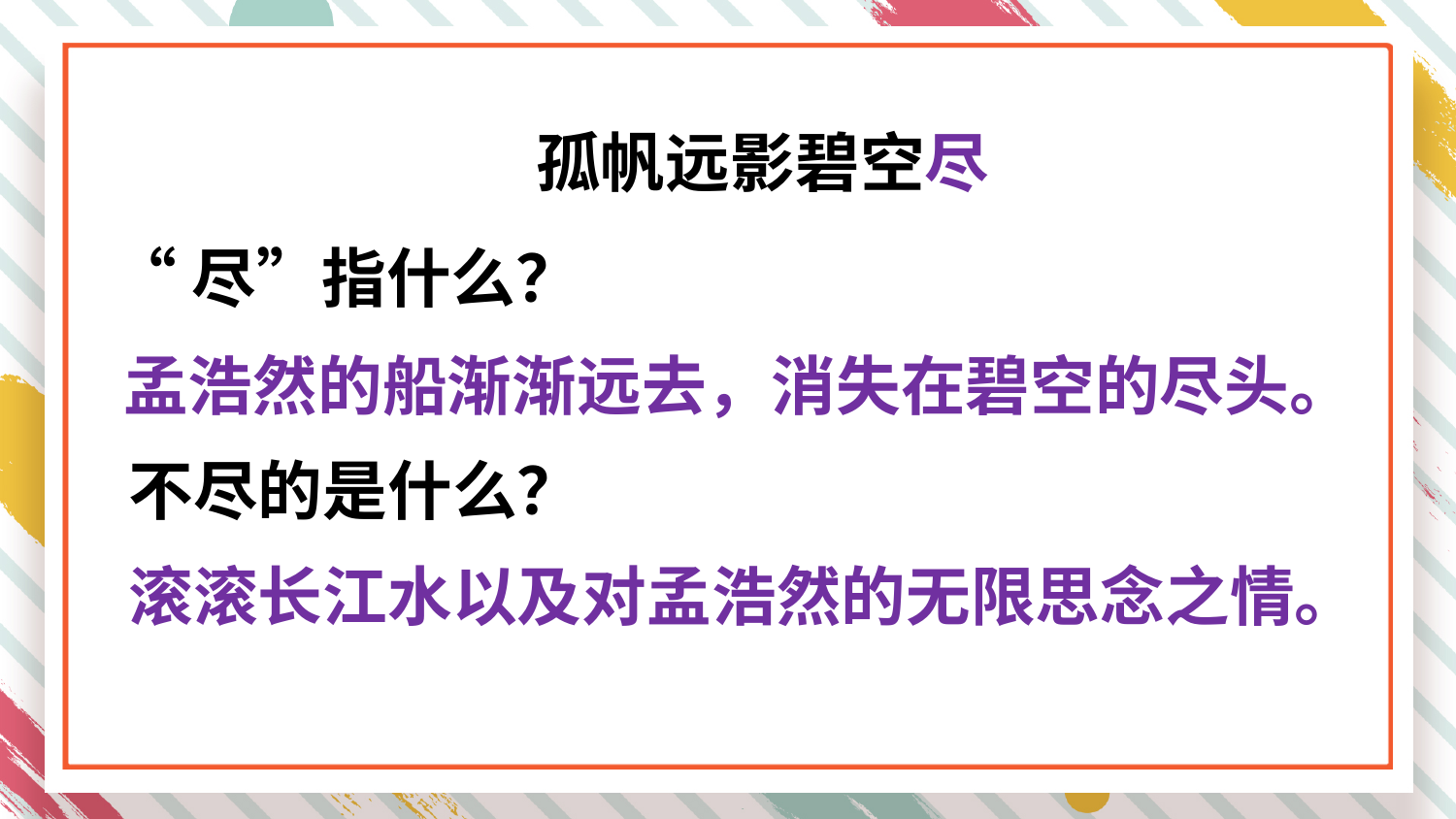

孤帆远影碧空尽
“尽”指什么？
孟浩然的船渐渐远去，消失在碧空的尽头。
不尽的是什么？
滚滚长江水以及对孟浩然的无限思念之情。